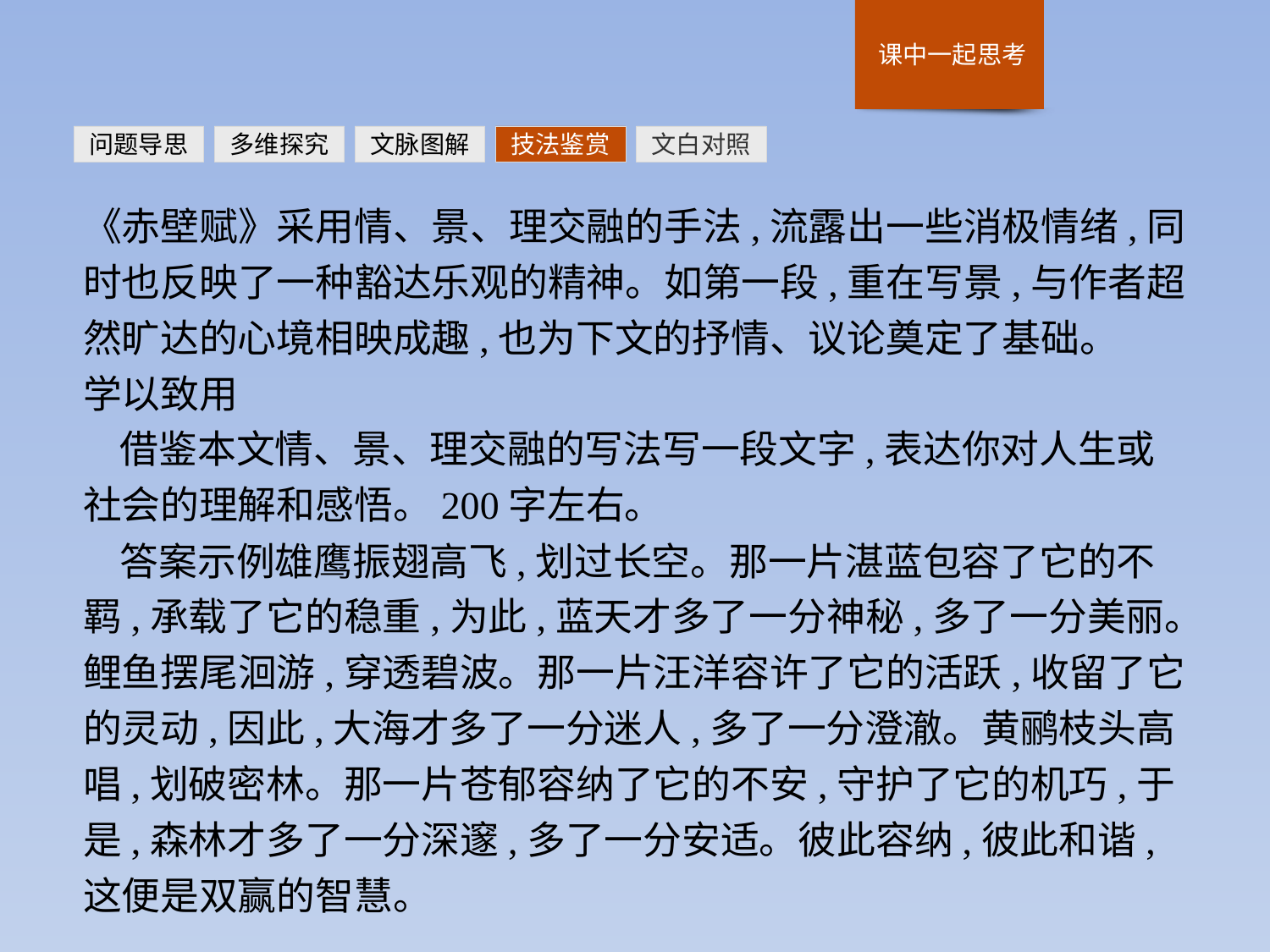

问题导思
多维探究
文脉图解
技法鉴赏
文白对照
《赤壁赋》采用情、景、理交融的手法,流露出一些消极情绪,同时也反映了一种豁达乐观的精神。如第一段,重在写景,与作者超然旷达的心境相映成趣,也为下文的抒情、议论奠定了基础。
学以致用
借鉴本文情、景、理交融的写法写一段文字,表达你对人生或社会的理解和感悟。200字左右。
答案示例雄鹰振翅高飞,划过长空。那一片湛蓝包容了它的不羁,承载了它的稳重,为此,蓝天才多了一分神秘,多了一分美丽。鲤鱼摆尾洄游,穿透碧波。那一片汪洋容许了它的活跃,收留了它的灵动,因此,大海才多了一分迷人,多了一分澄澈。黄鹂枝头高唱,划破密林。那一片苍郁容纳了它的不安,守护了它的机巧,于是,森林才多了一分深邃,多了一分安适。彼此容纳,彼此和谐,这便是双赢的智慧。